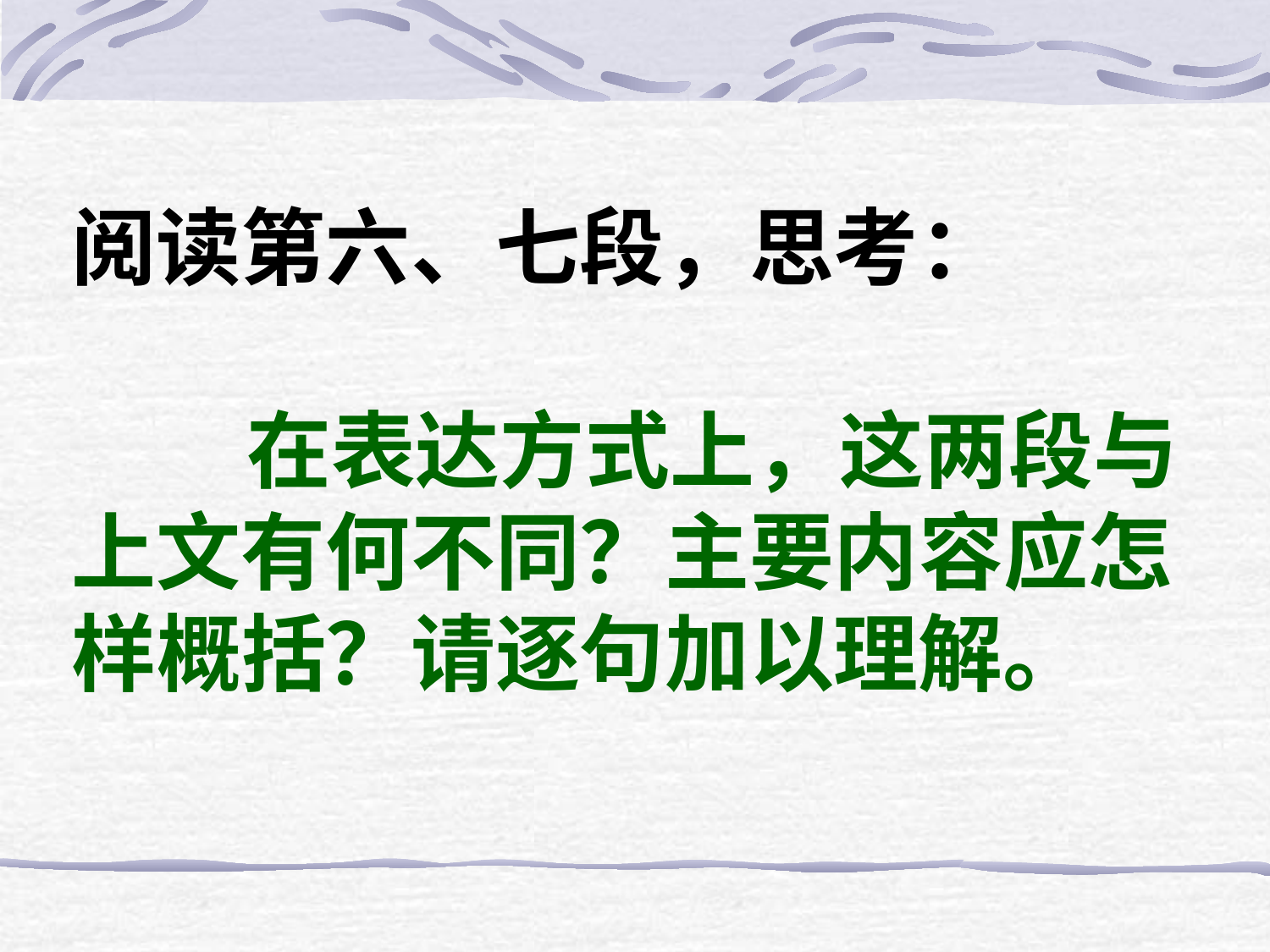

阅读第六、七段，思考：

        在表达方式上，这两段与上文有何不同？主要内容应怎样概括？请逐句加以理解。